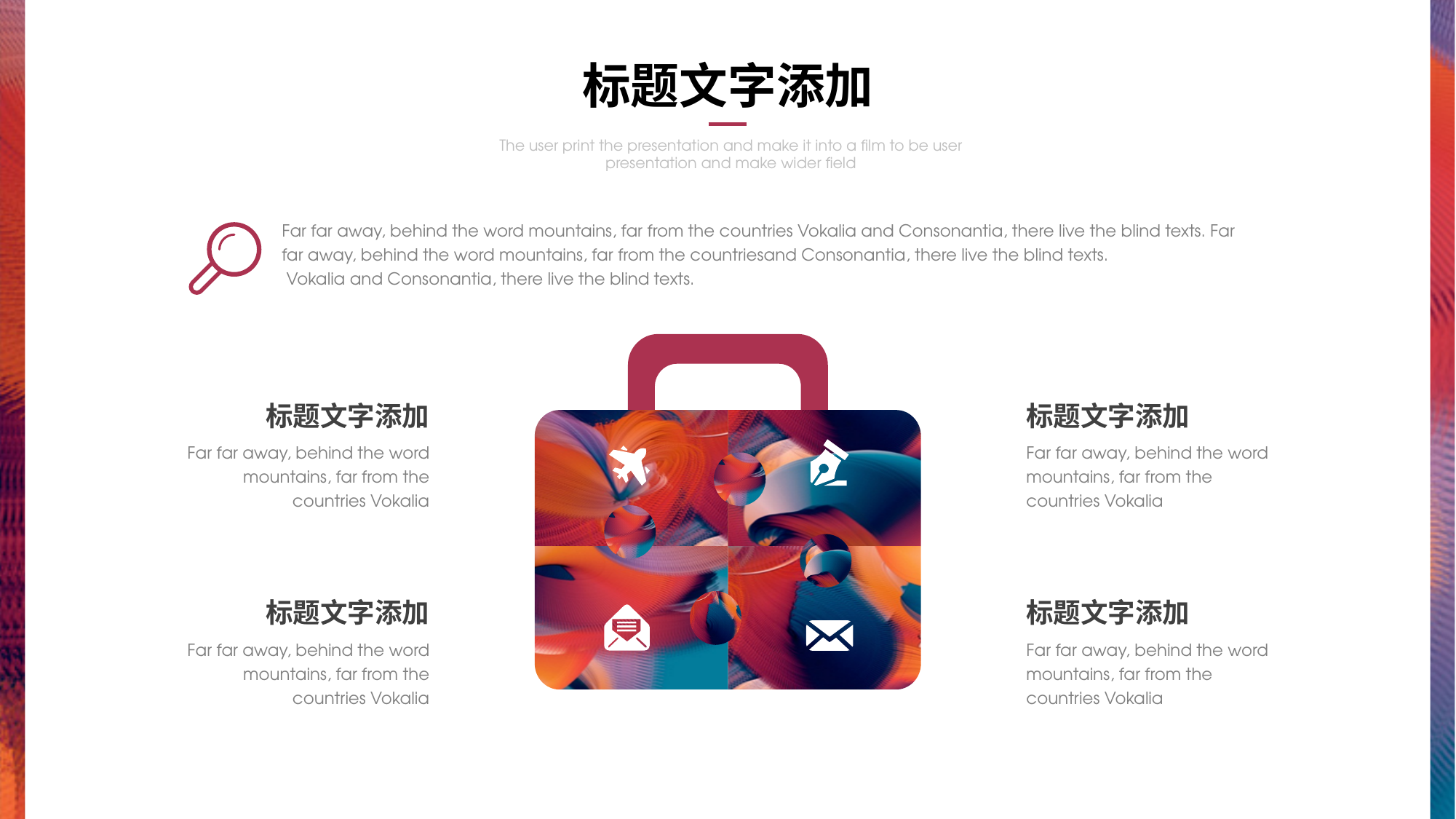

标题文字添加
The user print the presentation and make it into a film to be user presentation and make wider field
Far far away, behind the word mountains, far from the countries Vokalia and Consonantia, there live the blind texts. Far far away, behind the word mountains, far from the countriesand Consonantia, there live the blind texts.
 Vokalia and Consonantia, there live the blind texts.

标题文字添加
Far far away, behind the word mountains, far from the countries Vokalia
标题文字添加
Far far away, behind the word mountains, far from the countries Vokalia
标题文字添加
Far far away, behind the word mountains, far from the countries Vokalia
标题文字添加
Far far away, behind the word mountains, far from the countries Vokalia